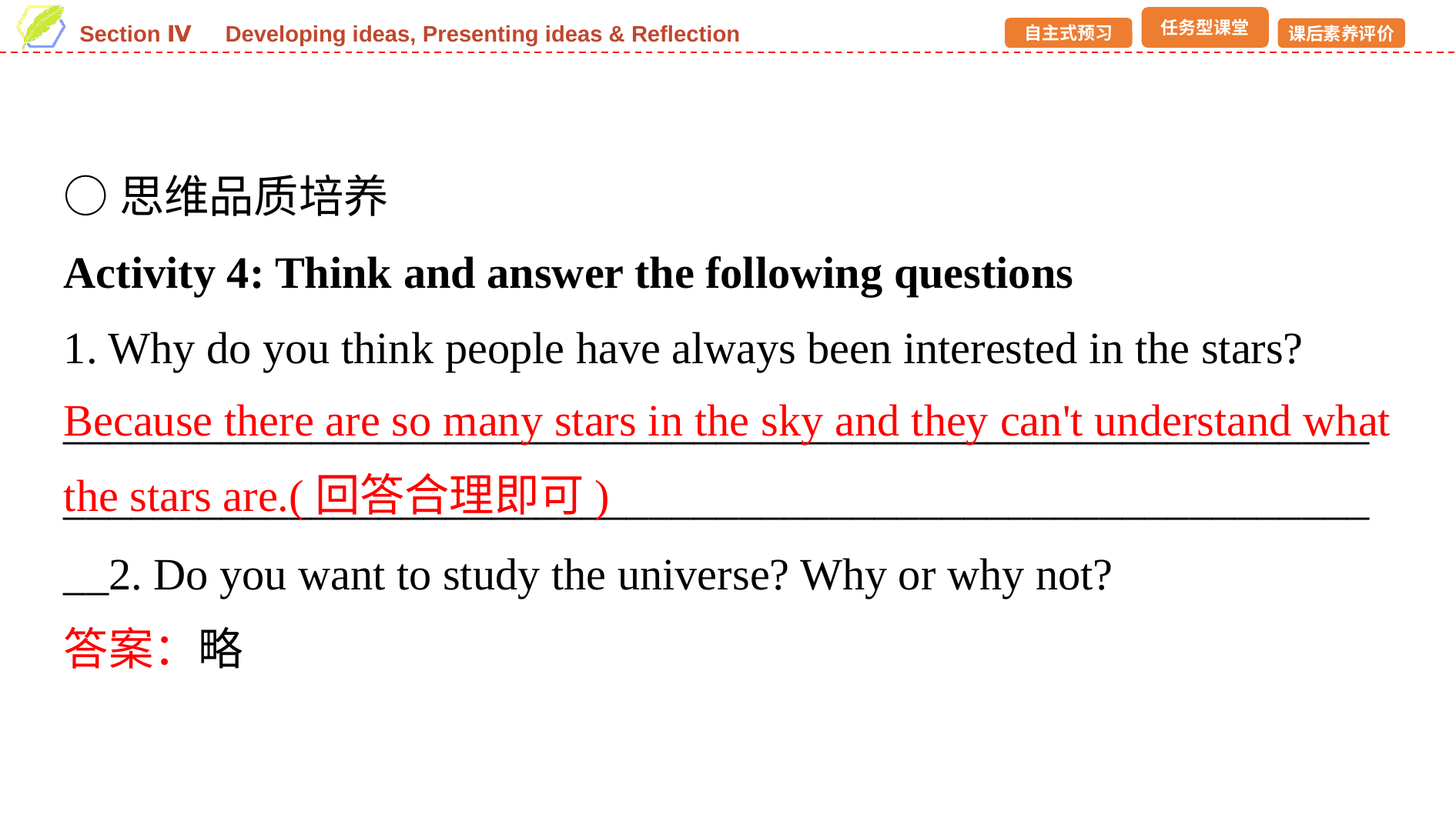

○思维品质培养
Activity 4: Think and answer the following questions
1. Why do you think people have always been interested in the stars?
______________________________________________________________________________________________________________________2. Do you want to study the universe? Why or why not?
答案：略
Because there are so many stars in the sky and they can't understand what the stars are.(回答合理即可)